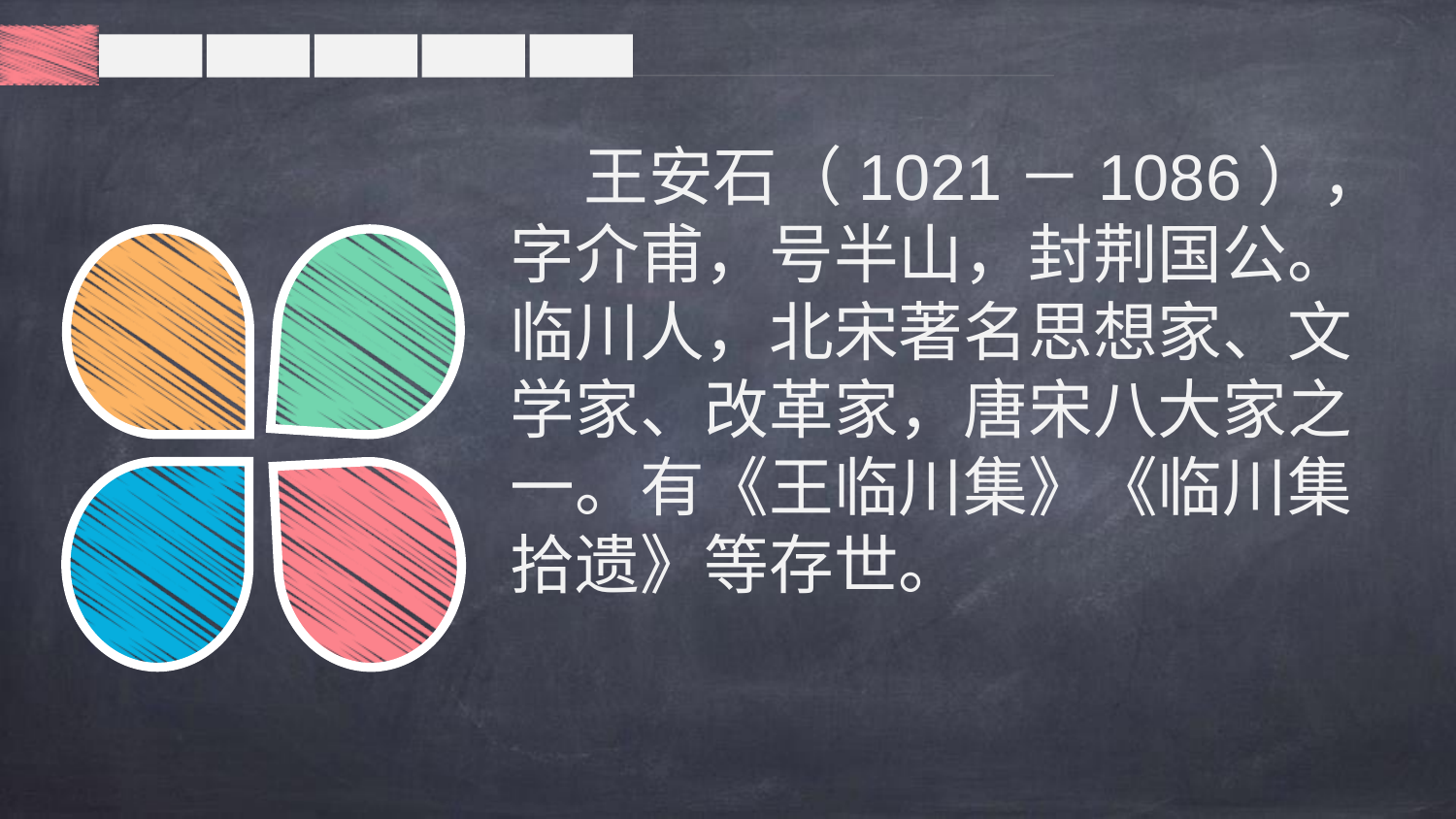

王安石（1021－1086），字介甫，号半山，封荆国公。临川人，北宋著名思想家、文学家、改革家，唐宋八大家之一。有《王临川集》《临川集拾遗》等存世。